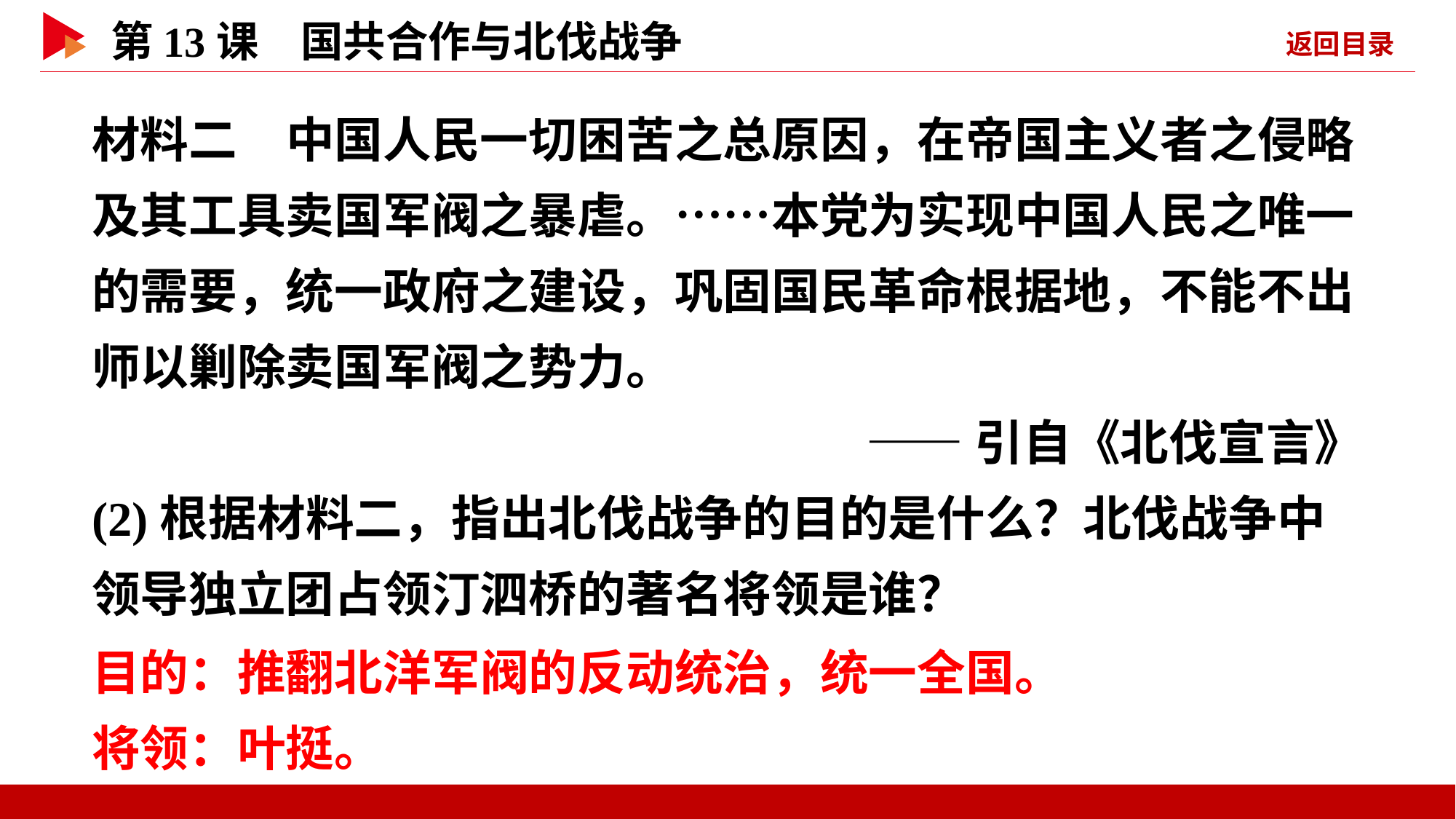

材料二　中国人民一切困苦之总原因，在帝国主义者之侵略及其工具卖国军阀之暴虐。……本党为实现中国人民之唯一的需要，统一政府之建设，巩固国民革命根据地，不能不出师以剿除卖国军阀之势力。
——引自《北伐宣言》
(2)根据材料二，指出北伐战争的目的是什么？北伐战争中领导独立团占领汀泗桥的著名将领是谁？
目的：推翻北洋军阀的反动统治，统一全国。
将领：叶挺。